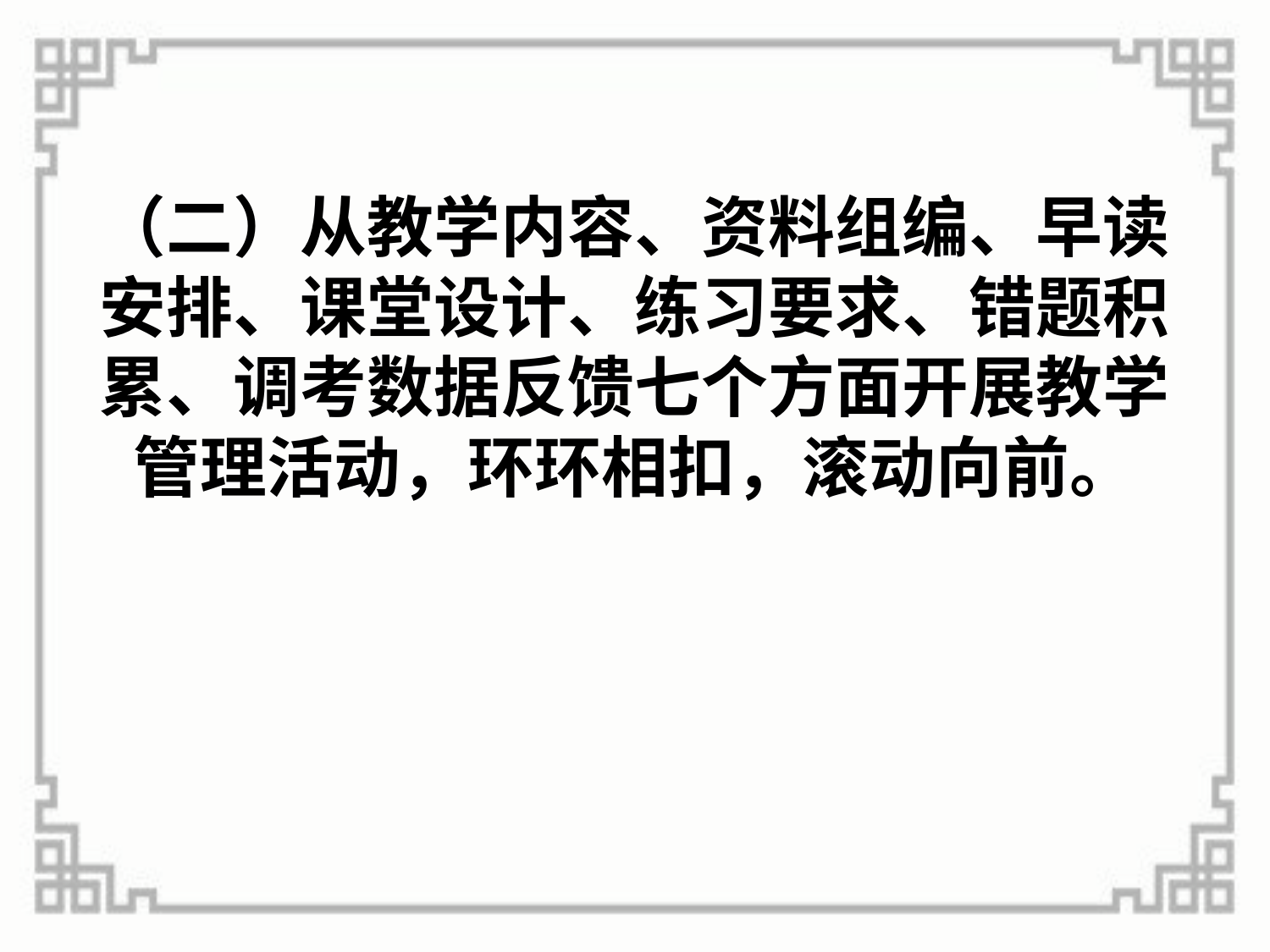

# （二）从教学内容、资料组编、早读安排、课堂设计、练习要求、错题积累、调考数据反馈七个方面开展教学管理活动，环环相扣，滚动向前。